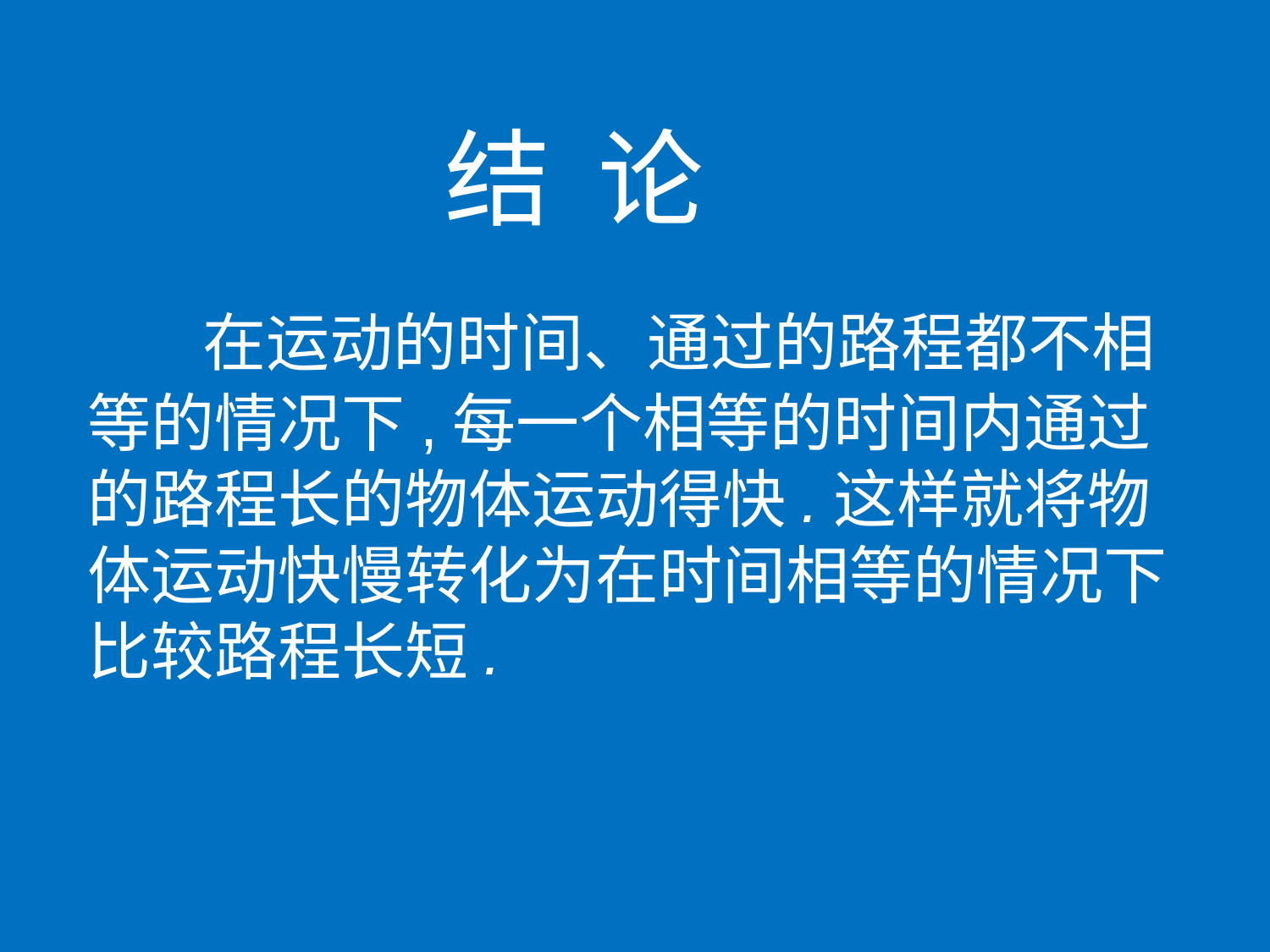

结  论
     在运动的时间、通过的路程都不相等的情况下,每一个相等的时间内通过的路程长的物体运动得快.这样就将物体运动快慢转化为在时间相等的情况下比较路程长短.